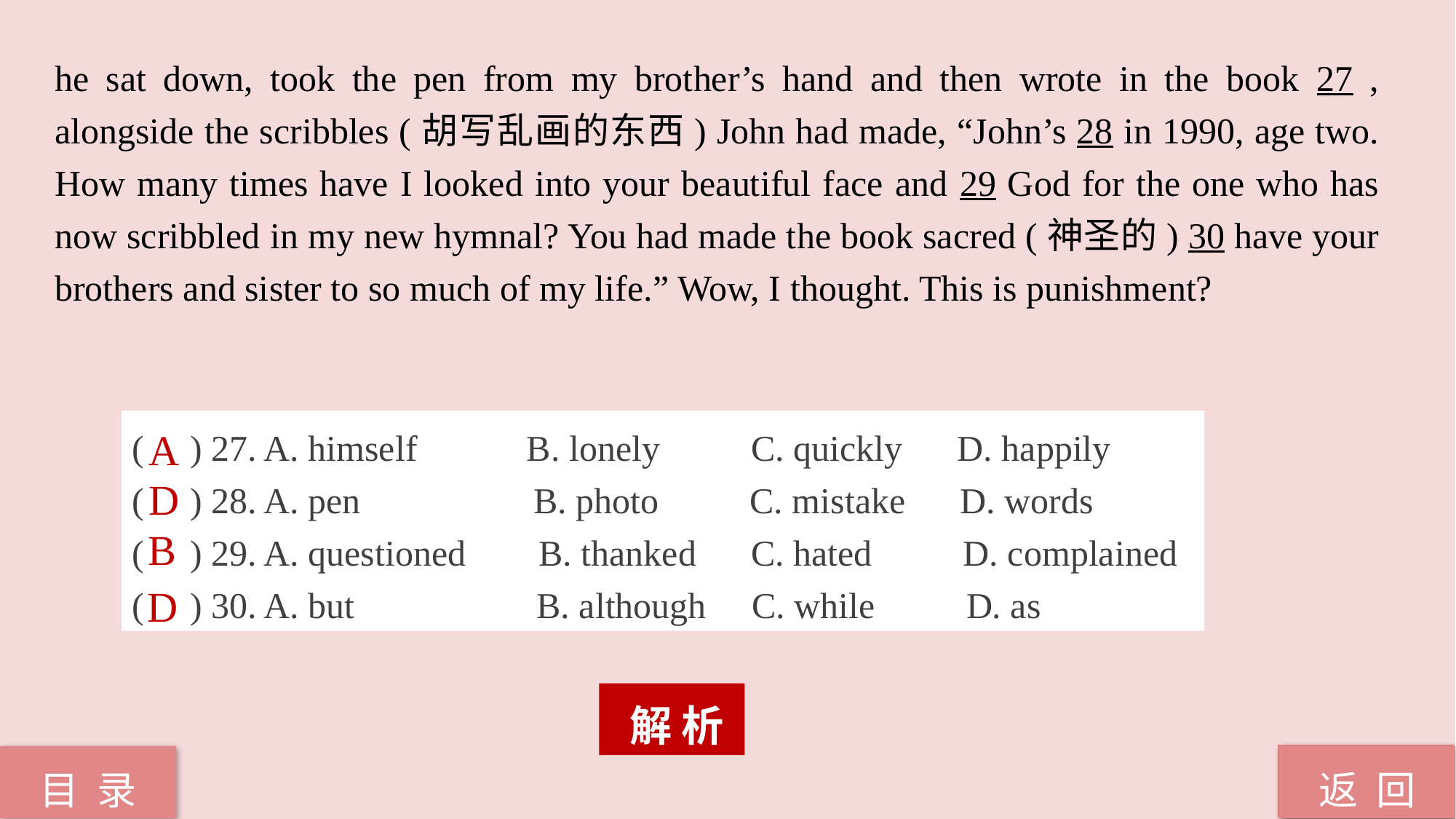

he sat down, took the pen from my brother’s hand and then wrote in the book 27 , alongside the scribbles (胡写乱画的东西) John had made, “John’s 28 in 1990, age two. How many times have I looked into your beautiful face and 29 God for the one who has now scribbled in my new hymnal? You had made the book sacred (神圣的) 30 have your brothers and sister to so much of my life.” Wow, I thought. This is punishment?
(     ) 27. A. himself            B. lonely          C. quickly      D. happily
(     ) 28. A. pen                   B. photo          C. mistake      D. words
(     ) 29. A. questioned        B. thanked      C. hated          D. complained
(     ) 30. A. but                    B. although     C. while          D. as
A
D
B
D
 解 析
返  回